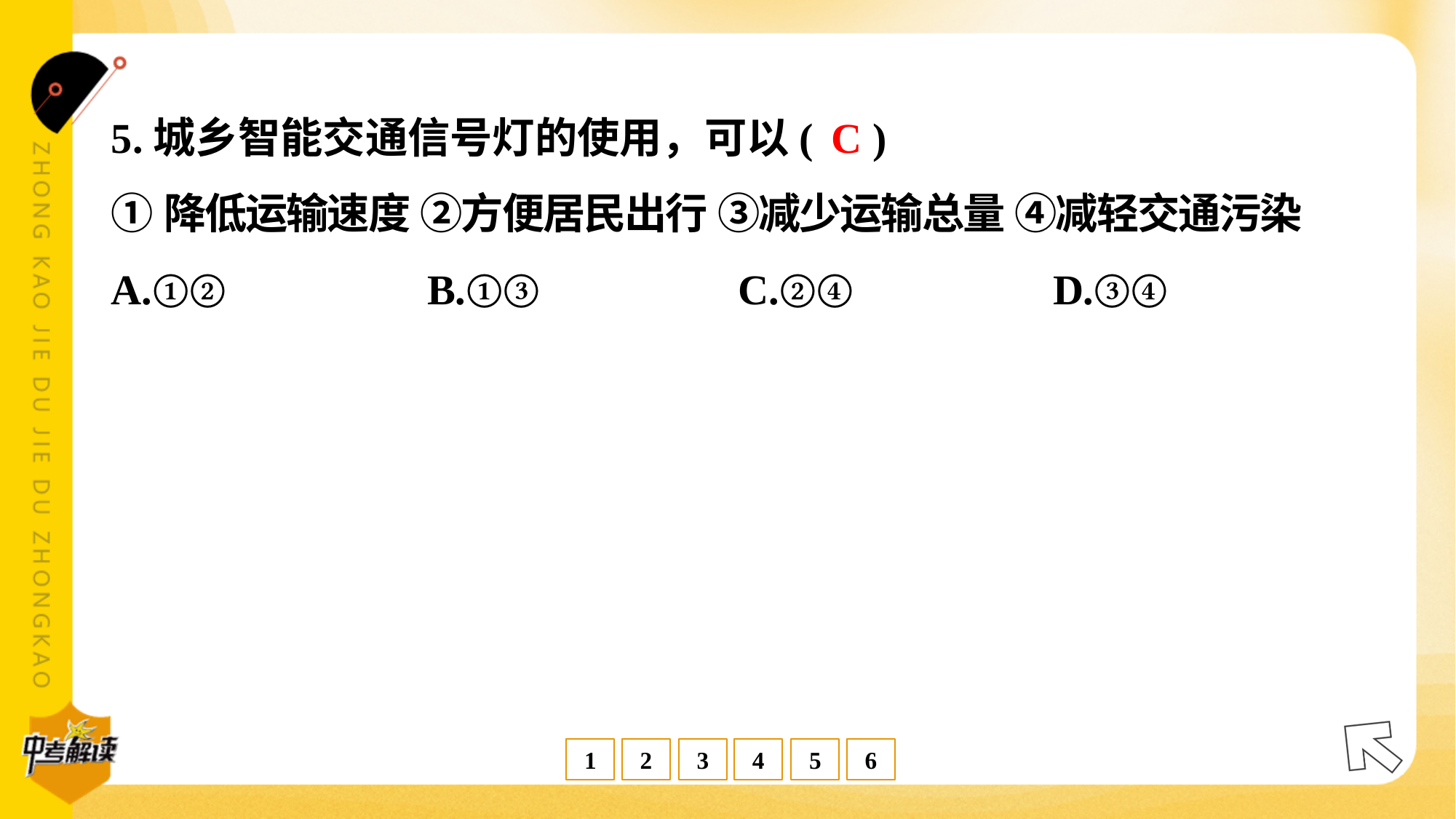

C
5.城乡智能交通信号灯的使用，可以(     )
①降低运输速度 ②方便居民出行 ③减少运输总量 ④减轻交通污染
A.①②	B.①③	C.②④	D.③④